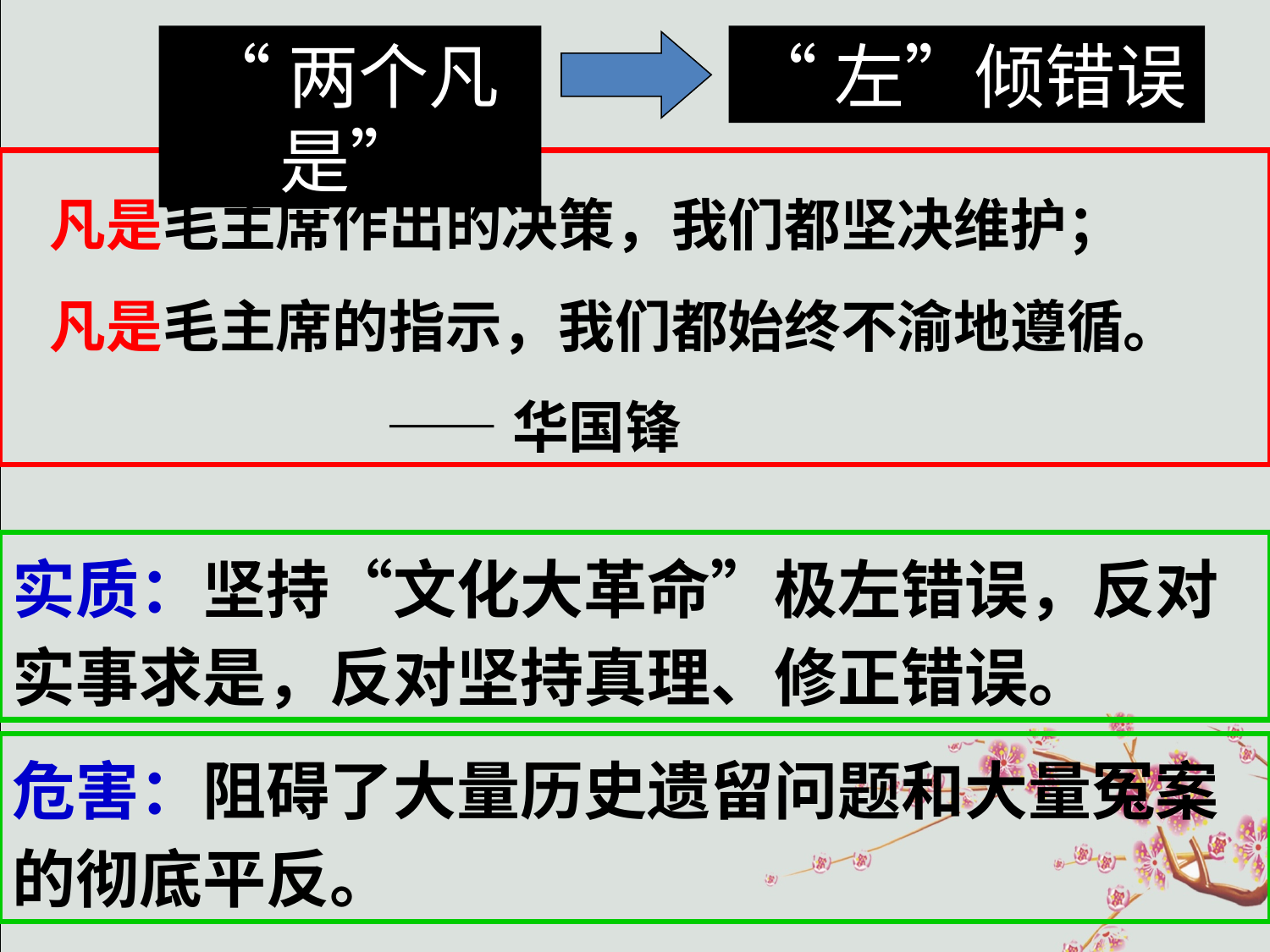

“两个凡是”
“左”倾错误

凡是毛主席作出的决策，我们都坚决维护；
凡是毛主席的指示，我们都始终不渝地遵循。
                          ——华国锋
实质：坚持“文化大革命”极左错误，反对实事求是，反对坚持真理、修正错误。
危害：阻碍了大量历史遗留问题和大量冤案的彻底平反。